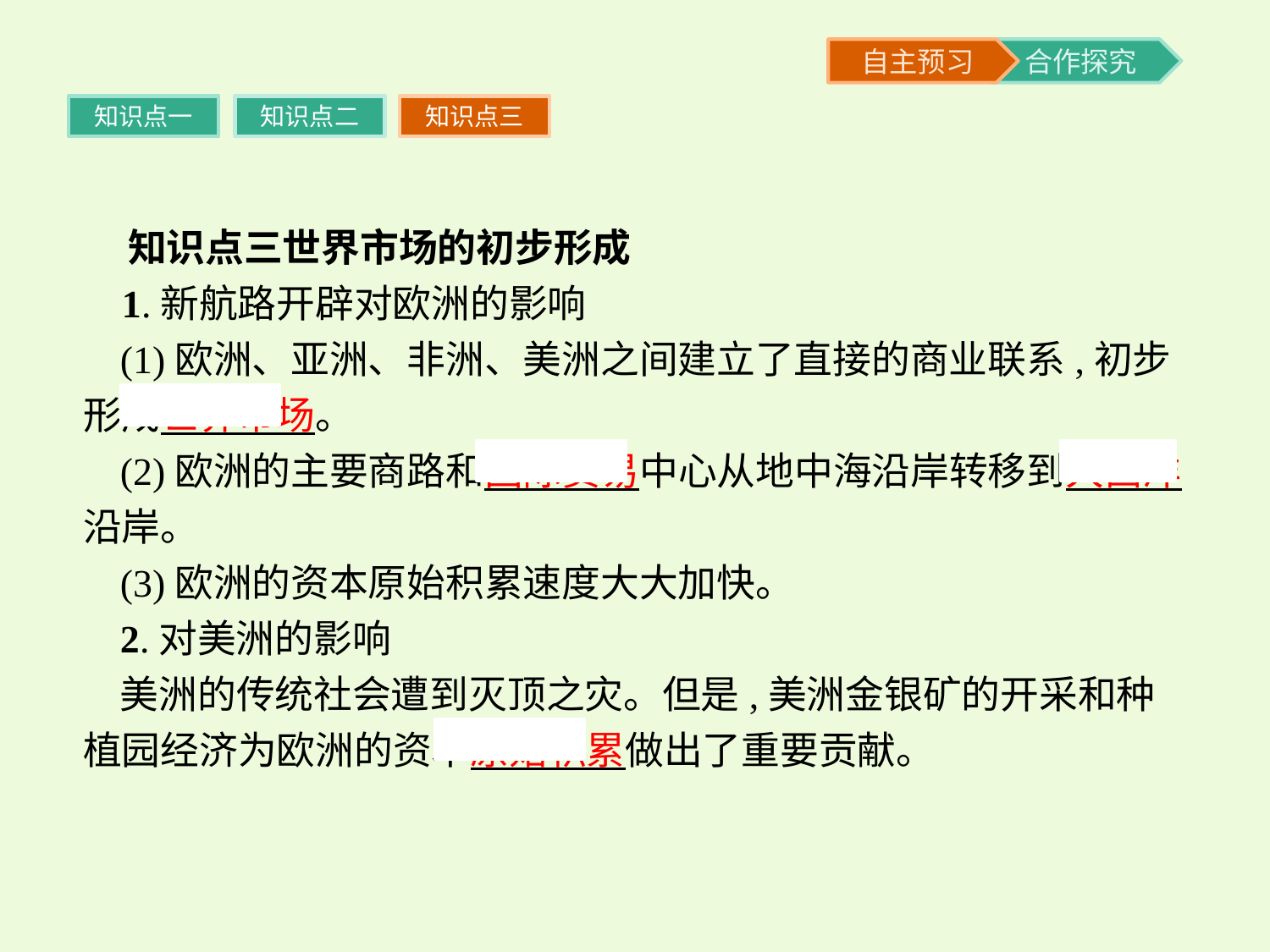

知识点一
知识点二
知识点三
    知识点三世界市场的初步形成
    1.新航路开辟对欧洲的影响
(1)欧洲、亚洲、非洲、美洲之间建立了直接的商业联系,初步形成世界市场。
(2)欧洲的主要商路和国际贸易中心从地中海沿岸转移到大西洋沿岸。
(3)欧洲的资本原始积累速度大大加快。
2.对美洲的影响
美洲的传统社会遭到灭顶之灾。但是,美洲金银矿的开采和种植园经济为欧洲的资本原始积累做出了重要贡献。